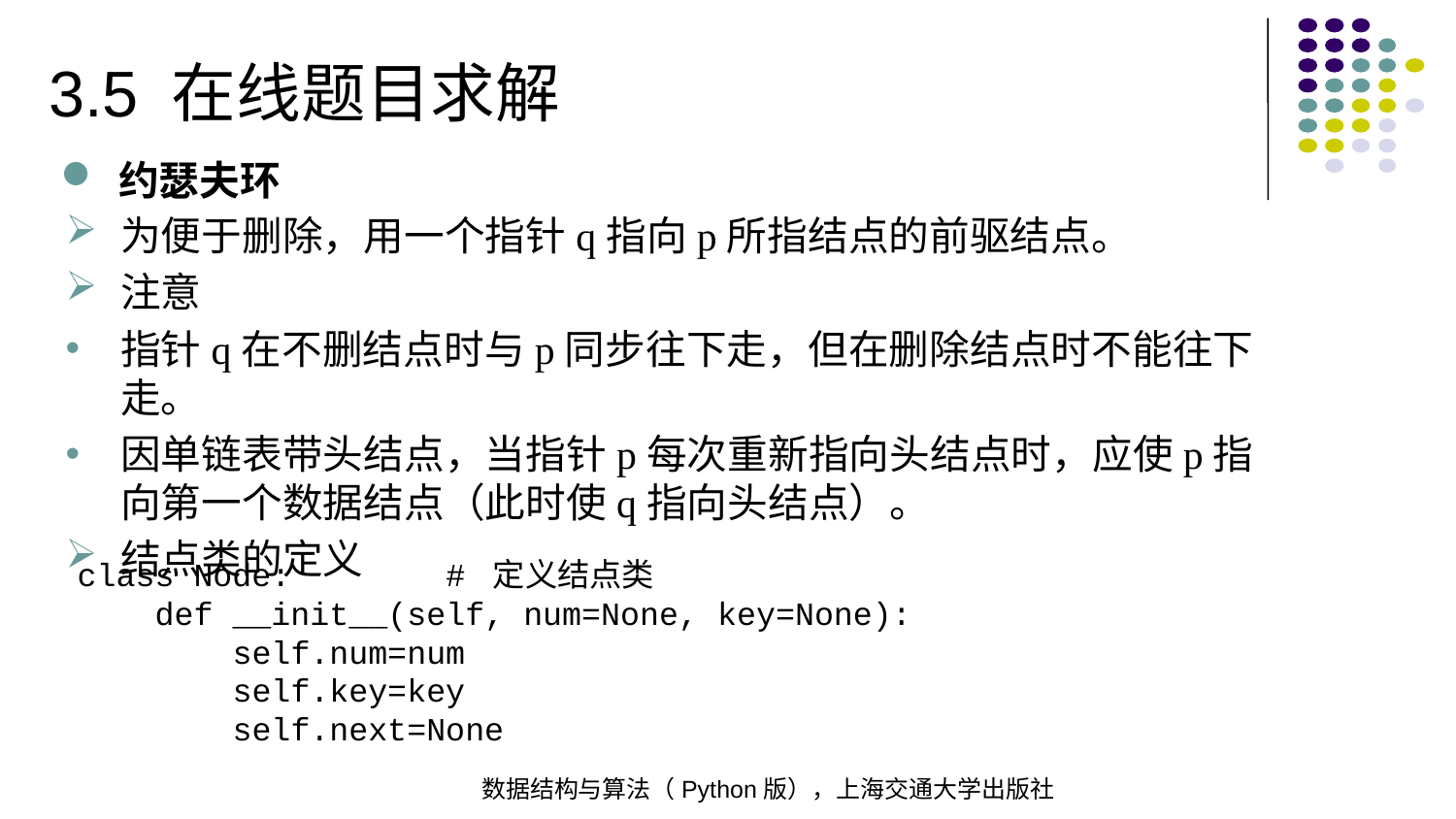

3.5 在线题目求解
约瑟夫环
为便于删除，用一个指针q指向p所指结点的前驱结点。
注意
指针q在不删结点时与p同步往下走，但在删除结点时不能往下走。
因单链表带头结点，当指针p每次重新指向头结点时，应使p指向第一个数据结点（此时使q指向头结点）。
结点类的定义
class Node:        # 定义结点类
    def __init__(self, num=None, key=None):
        self.num=num
        self.key=key
        self.next=None